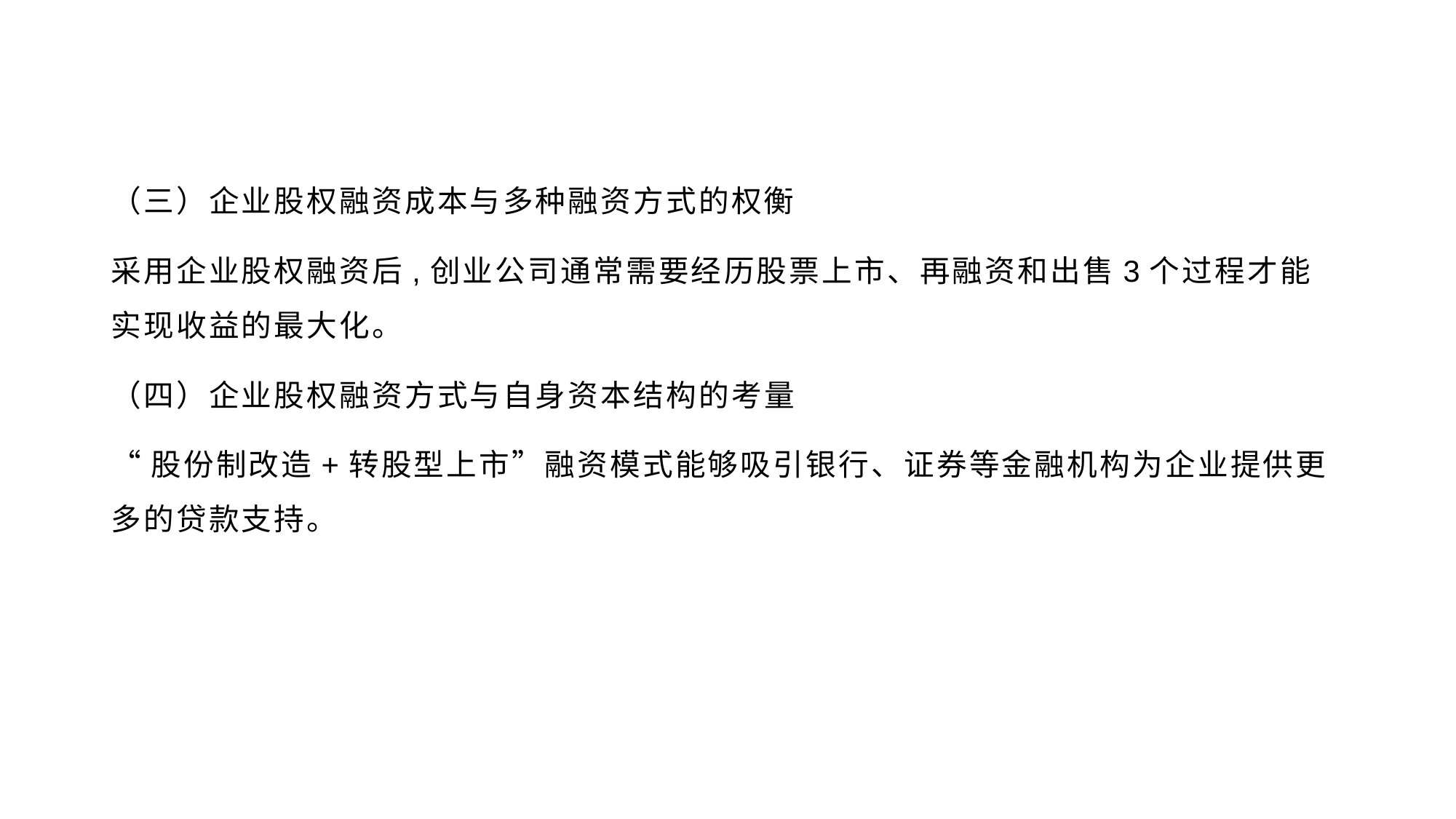

（三）企业股权融资成本与多种融资方式的权衡
采用企业股权融资后,创业公司通常需要经历股票上市、再融资和出售3个过程才能实现收益的最大化。
（四）企业股权融资方式与自身资本结构的考量
“股份制改造+转股型上市”融资模式能够吸引银行、证券等金融机构为企业提供更多的贷款支持。